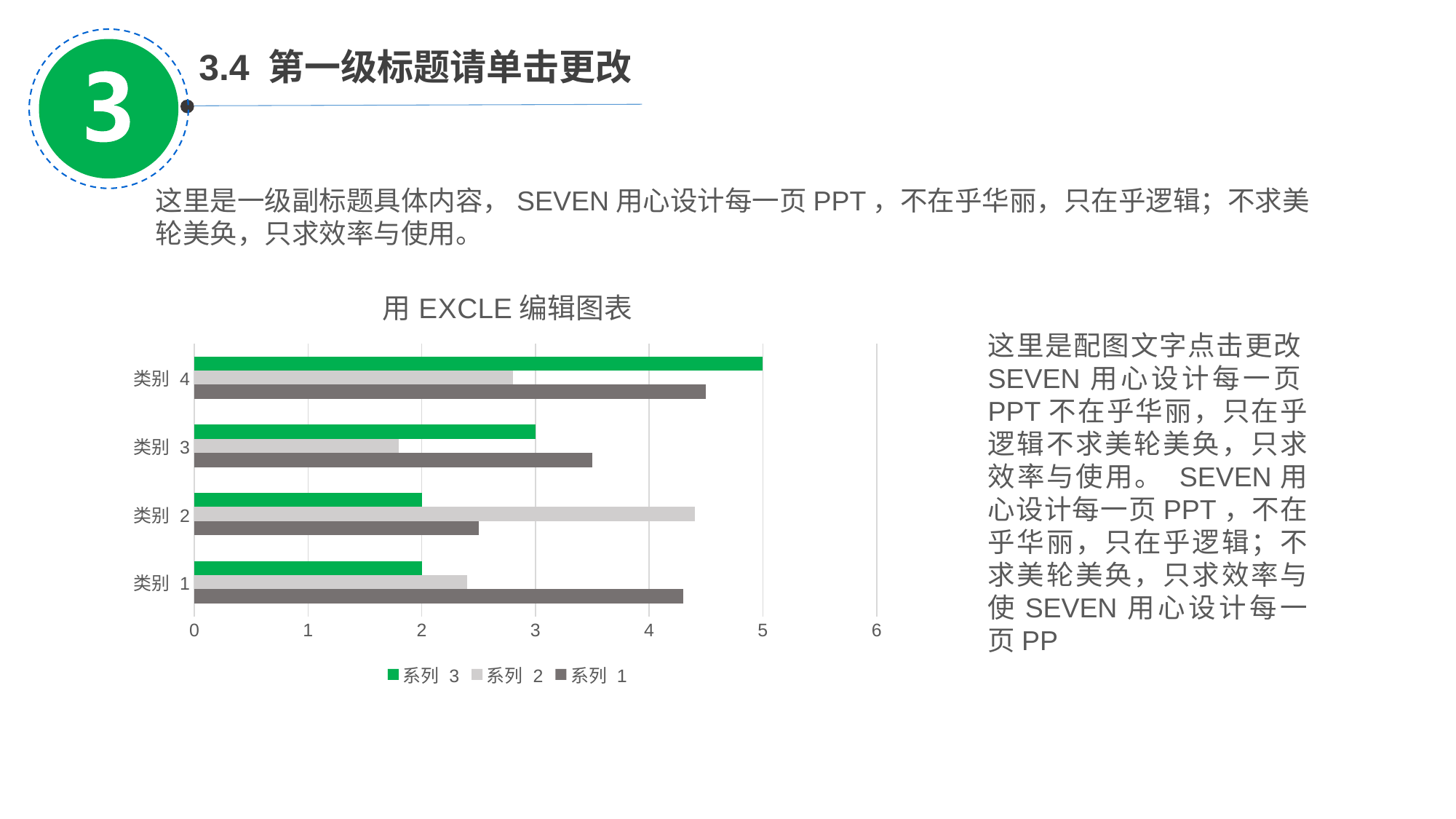

3.4 第一级标题请单击更改

这里是一级副标题具体内容，SEVEN用心设计每一页PPT，不在乎华丽，只在乎逻辑；不求美轮美奂，只求效率与使用。

### Chart: 用EXCLE编辑图表

| Category | 系列 1 | 系列 2 | 系列 3 |
|---|---|---|---|
| 类别 1 | 4.3 | 2.4 | 2.0 |
| 类别 2 | 2.5 | 4.4 | 2.0 |
| 类别 3 | 3.5 | 1.8 | 3.0 |
| 类别 4 | 4.5 | 2.8 | 5.0 |
这里是配图文字点击更改SEVEN用心设计每一页PPT不在乎华丽，只在乎逻辑不求美轮美奂，只求效率与使用。 SEVEN用心设计每一页PPT，不在乎华丽，只在乎逻辑；不求美轮美奂，只求效率与使SEVEN用心设计每一页PP